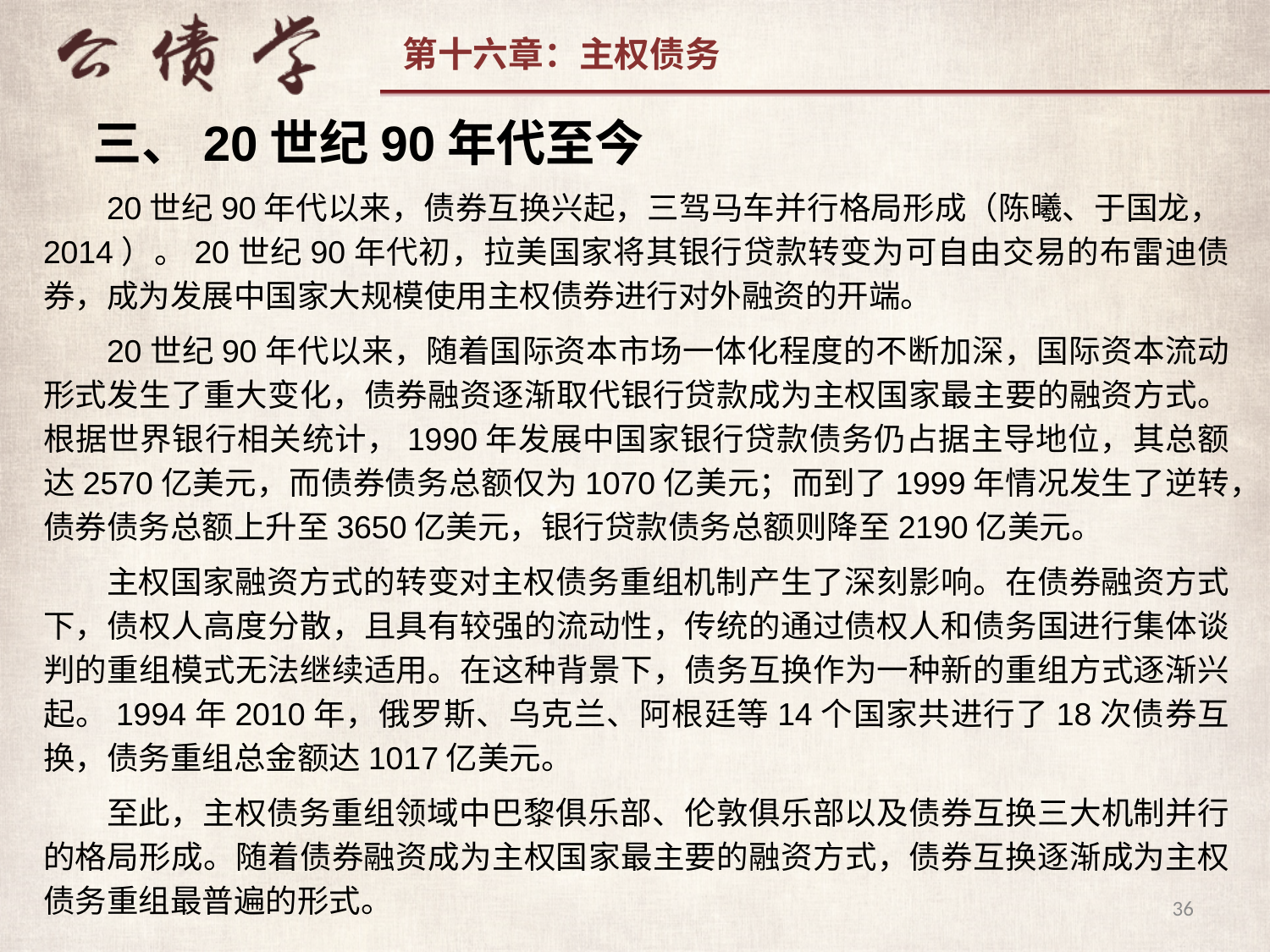

三、20世纪90年代至今
20世纪90年代以来，债券互换兴起，三驾马车并行格局形成（陈曦、于国龙，2014）。20世纪90年代初，拉美国家将其银行贷款转变为可自由交易的布雷迪债券，成为发展中国家大规模使用主权债券进行对外融资的开端。
20世纪90年代以来，随着国际资本市场一体化程度的不断加深，国际资本流动形式发生了重大变化，债券融资逐渐取代银行贷款成为主权国家最主要的融资方式。根据世界银行相关统计，1990年发展中国家银行贷款债务仍占据主导地位，其总额达2570亿美元，而债券债务总额仅为1070亿美元；而到了1999年情况发生了逆转，债券债务总额上升至3650亿美元，银行贷款债务总额则降至2190亿美元。
主权国家融资方式的转变对主权债务重组机制产生了深刻影响。在债券融资方式下，债权人高度分散，且具有较强的流动性，传统的通过债权人和债务国进行集体谈判的重组模式无法继续适用。在这种背景下，债务互换作为一种新的重组方式逐渐兴起。1994年2010年，俄罗斯、乌克兰、阿根廷等14个国家共进行了18次债券互换，债务重组总金额达1017亿美元。
至此，主权债务重组领域中巴黎俱乐部、伦敦俱乐部以及债券互换三大机制并行的格局形成。随着债券融资成为主权国家最主要的融资方式，债券互换逐渐成为主权债务重组最普遍的形式。
36